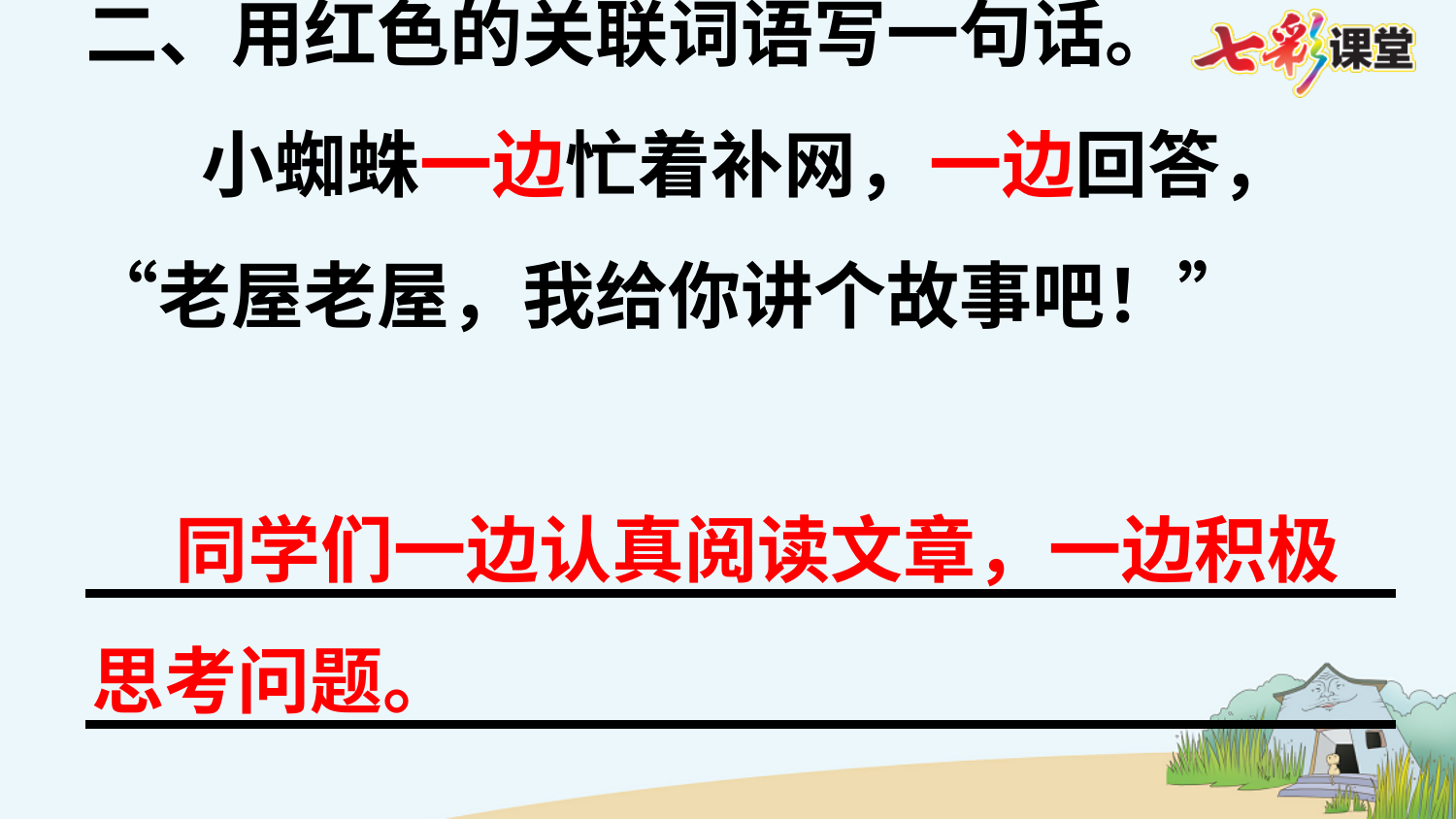

二、用红色的关联词语写一句话。
    小蜘蛛一边忙着补网，一边回答，“老屋老屋，我给你讲个故事吧！”　　　　______________________________________________________________________
    同学们一边认真阅读文章，一边积极思考问题。